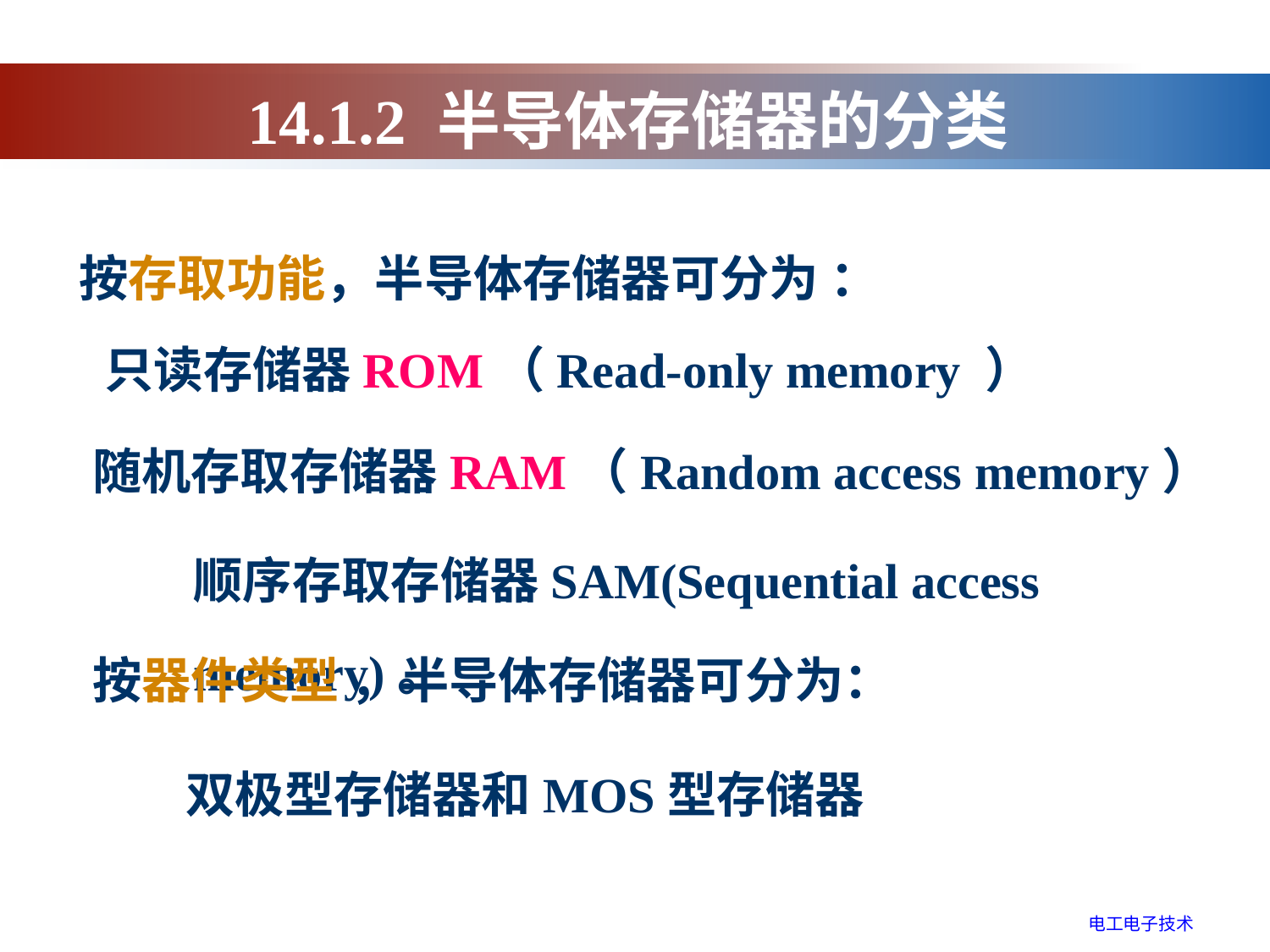

14.1.2 半导体存储器的分类

按存取功能，半导体存储器可分为 ：
只读存储器ROM（Read-only memory ）
随机存取存储器RAM（Random access memory）

顺序存取存储器SAM(Sequential access memory)。
按器件类型 ，半导体存储器可分为：
双极型存储器和MOS型存储器
电工电子技术